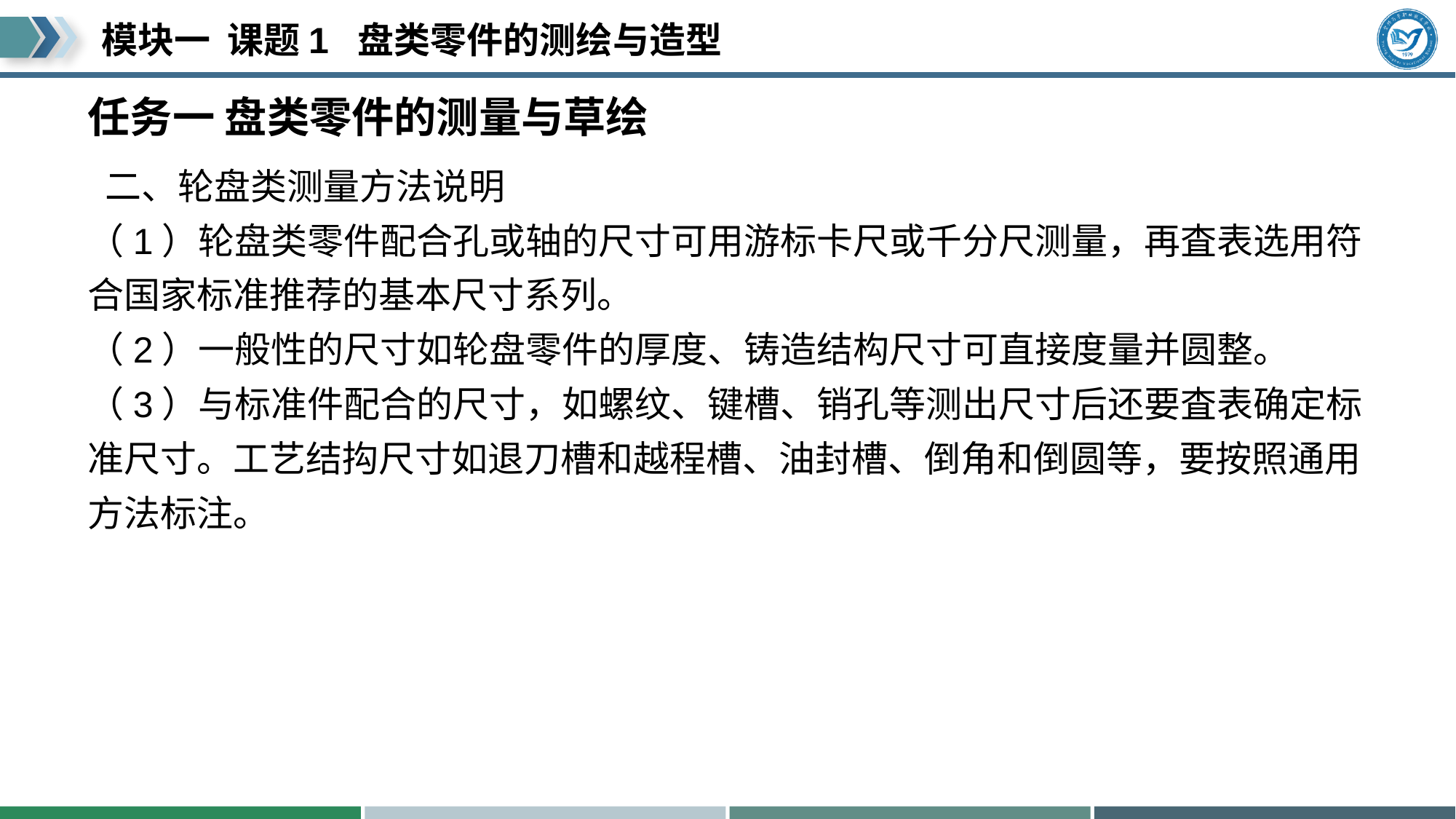

# 任务一 盘类零件的测量与草绘
 二、轮盘类测量方法说明
（1）轮盘类零件配合孔或轴的尺寸可用游标卡尺或千分尺测量，再査表选用符
合国家标准推荐的基本尺寸系列。
（2）一般性的尺寸如轮盘零件的厚度、铸造结构尺寸可直接度量并圆整。
（3）与标准件配合的尺寸，如螺纹、键槽、销孔等测出尺寸后还要査表确定标
准尺寸。工艺结抅尺寸如退刀槽和越程槽、油封槽、倒角和倒圆等，要按照通用
方法标注。